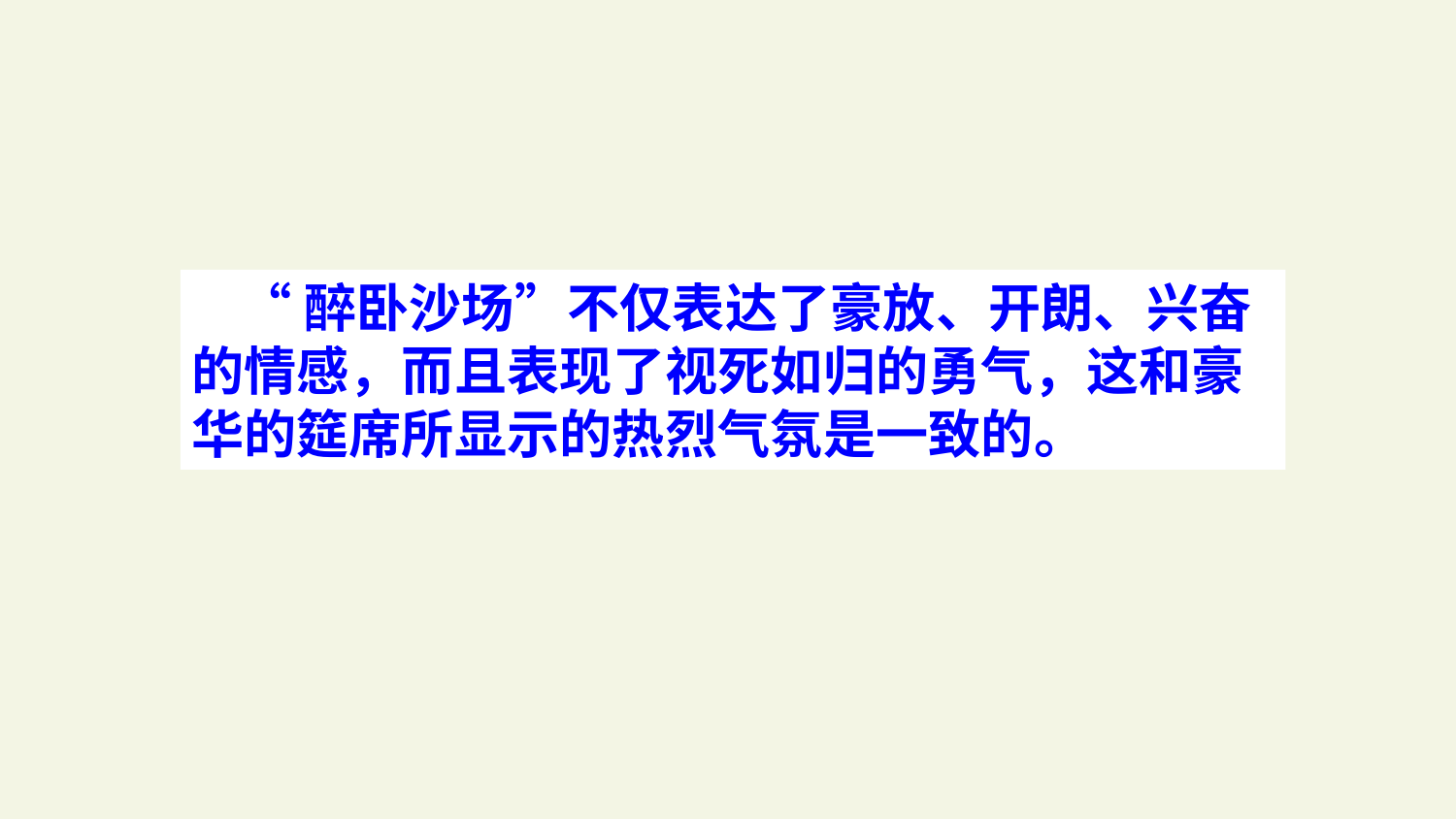

“醉卧沙场”不仅表达了豪放、开朗、兴奋的情感，而且表现了视死如归的勇气，这和豪华的筵席所显示的热烈气氛是一致的。